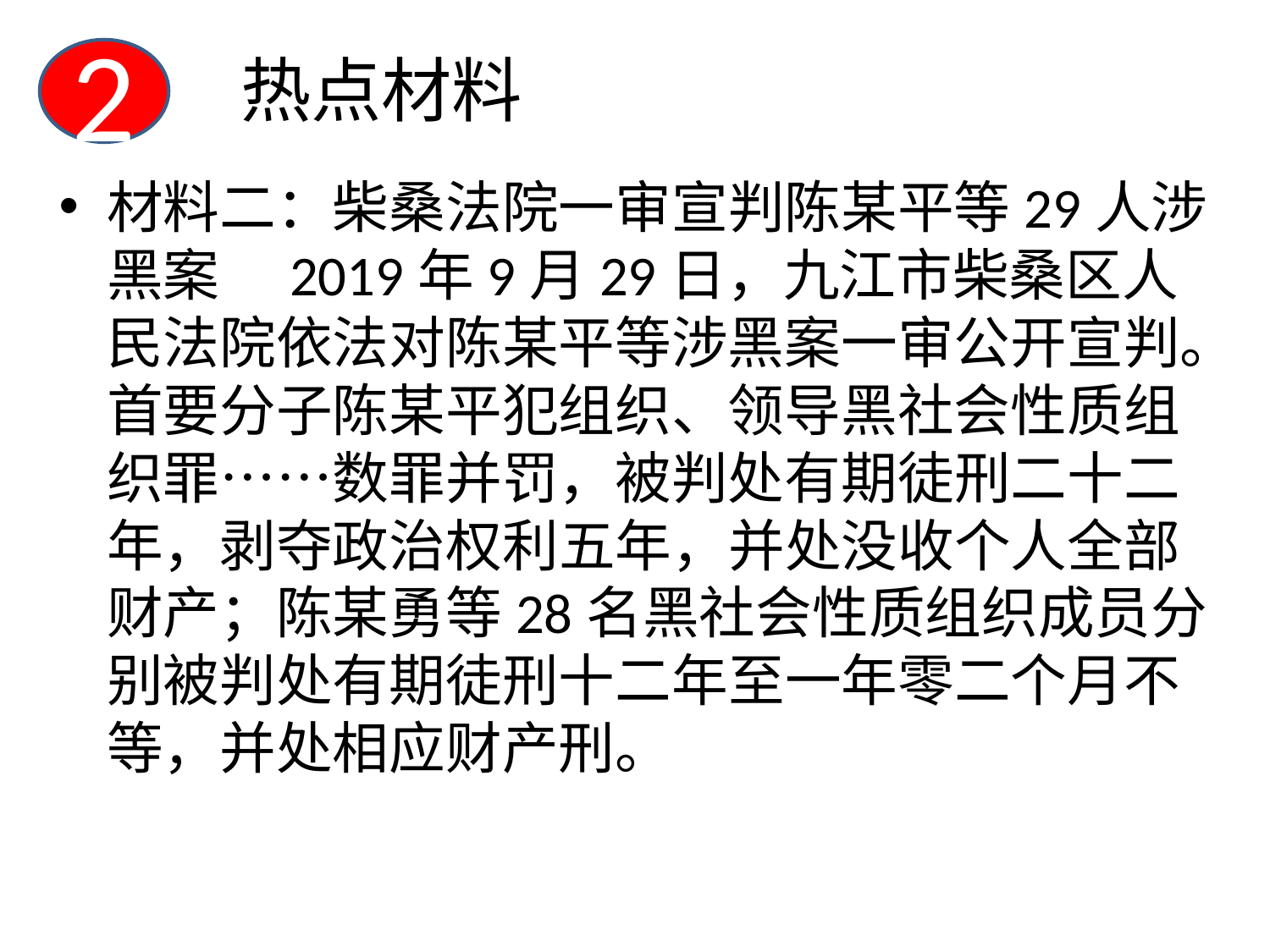

2
热点材料

材料二：柴桑法院一审宣判陈某平等29人涉黑案　2019年9月29日，九江市柴桑区人民法院依法对陈某平等涉黑案一审公开宣判。首要分子陈某平犯组织、领导黑社会性质组织罪……数罪并罚，被判处有期徒刑二十二年，剥夺政治权利五年，并处没收个人全部财产；陈某勇等28名黑社会性质组织成员分别被判处有期徒刑十二年至一年零二个月不等，并处相应财产刑。